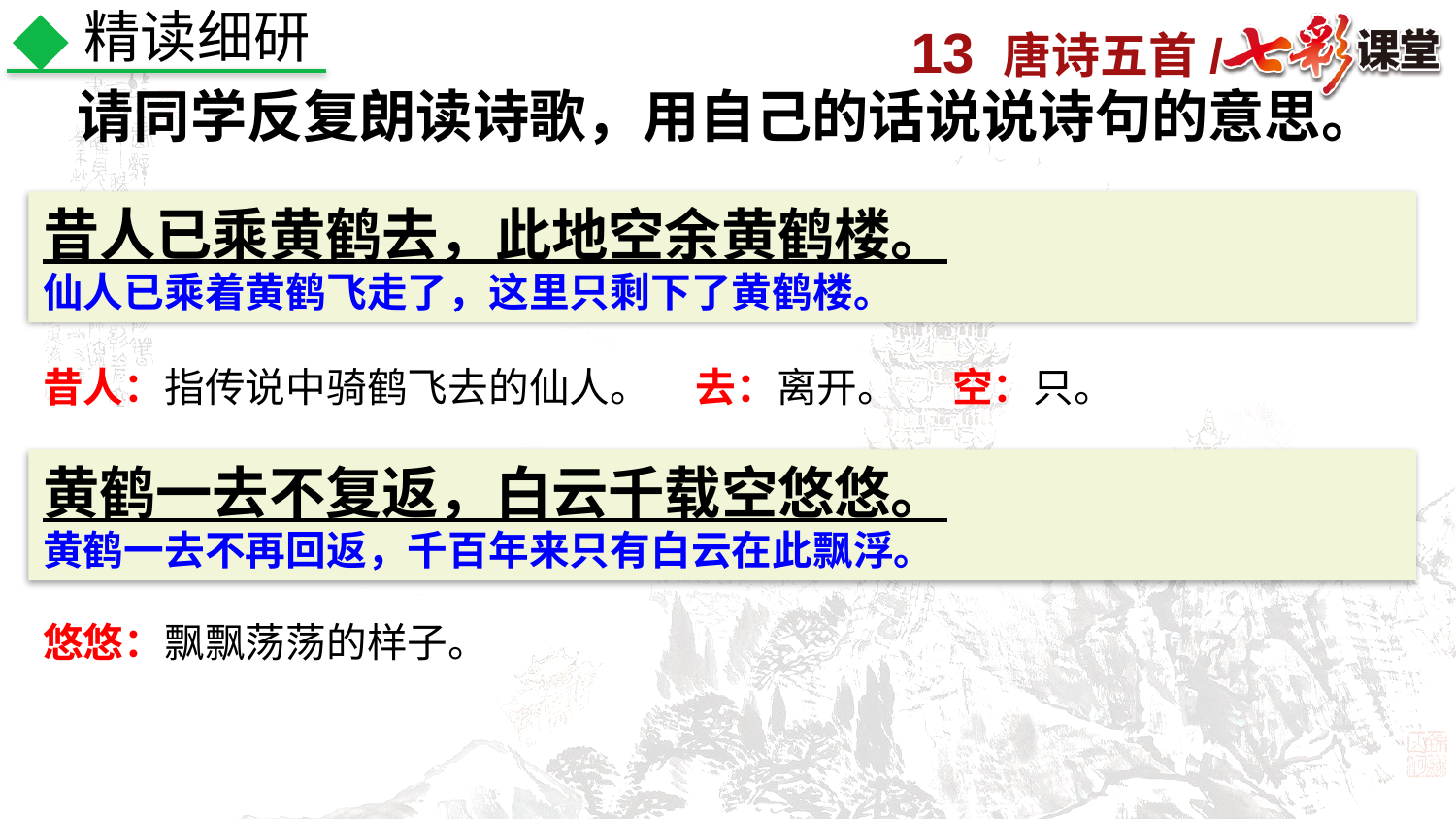

精读细研

请同学反复朗读诗歌，用自己的话说说诗句的意思。
昔人已乘黄鹤去，此地空余黄鹤楼。
仙人已乘着黄鹤飞走了，这里只剩下了黄鹤楼。
昔人：指传说中骑鹤飞去的仙人。     去：离开。      空：只。
黄鹤一去不复返，白云千载空悠悠。
黄鹤一去不再回返，千百年来只有白云在此飘浮。
悠悠：飘飘荡荡的样子。